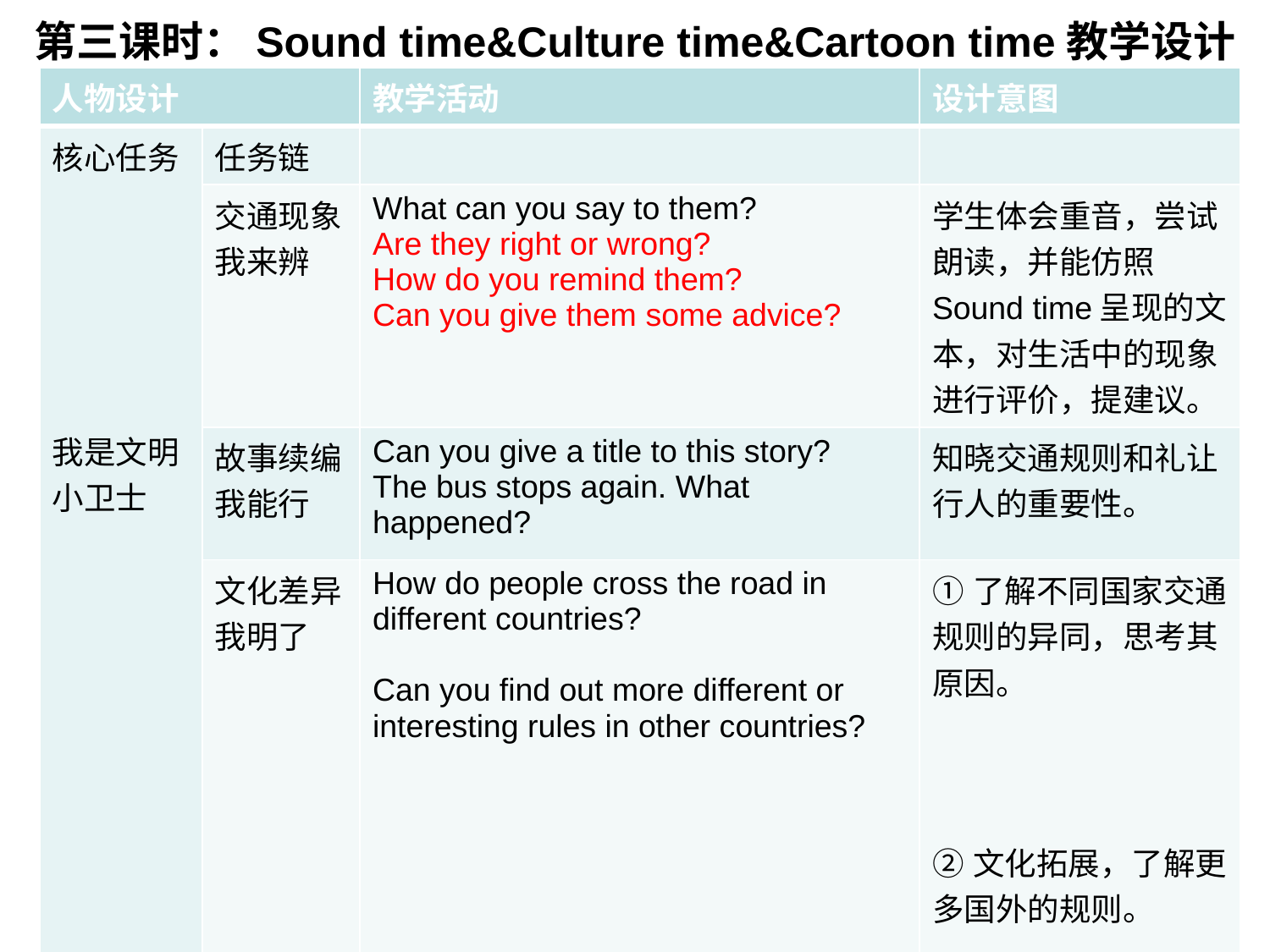

# 第三课时：Sound time&Culture time&Cartoon time教学设计
| 人物设计 |  | 教学活动 | 设计意图 |
| --- | --- | --- | --- |
| 核心任务 我是文明小卫士 | 任务链 |  |  |
|  | 交通现象我来辨 | What can you say to them? Are they right or wrong? How do you remind them? Can you give them some advice? | 学生体会重音，尝试朗读，并能仿照Sound time呈现的文本，对生活中的现象进行评价，提建议。 |
|  | 故事续编我能行 | Can you give a title to this story? The bus stops again. What happened? | 知晓交通规则和礼让行人的重要性。 |
|  | 文化差异我明了 | How do people cross the road in different countries? Can you find out more different or interesting rules in other countries? | ①了解不同国家交通规则的异同，思考其原因。 ②文化拓展，了解更多国外的规则。 |